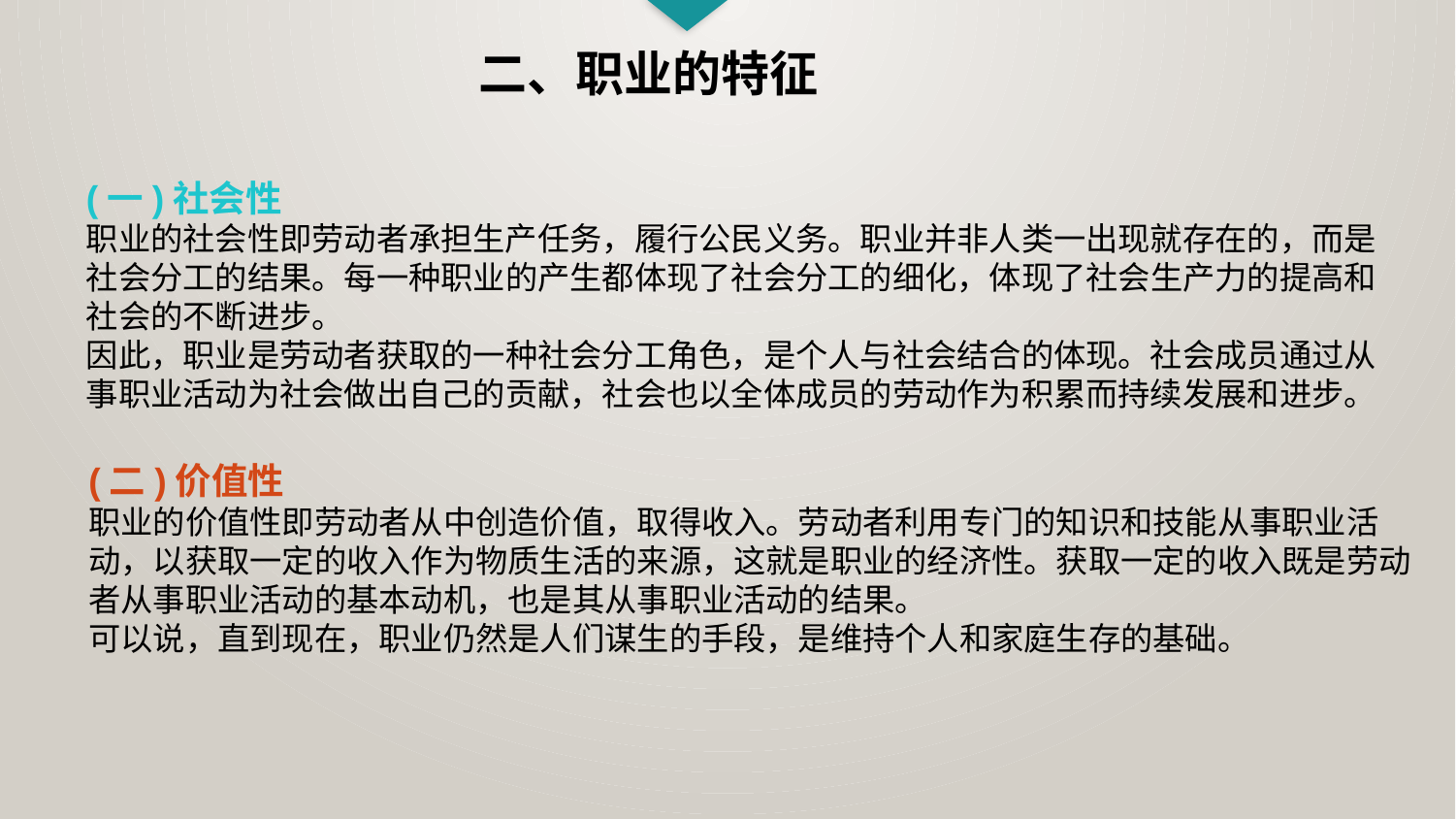

二、职业的特征
(一)社会性
职业的社会性即劳动者承担生产任务，履行公民义务。职业并非人类一出现就存在的，而是社会分工的结果。每一种职业的产生都体现了社会分工的细化，体现了社会生产力的提高和社会的不断进步。
因此，职业是劳动者获取的一种社会分工角色，是个人与社会结合的体现。社会成员通过从事职业活动为社会做出自己的贡献，社会也以全体成员的劳动作为积累而持续发展和进步。
(二)价值性
职业的价值性即劳动者从中创造价值，取得收入。劳动者利用专门的知识和技能从事职业活动，以获取一定的收入作为物质生活的来源，这就是职业的经济性。获取一定的收入既是劳动者从事职业活动的基本动机，也是其从事职业活动的结果。
可以说，直到现在，职业仍然是人们谋生的手段，是维持个人和家庭生存的基础。
11